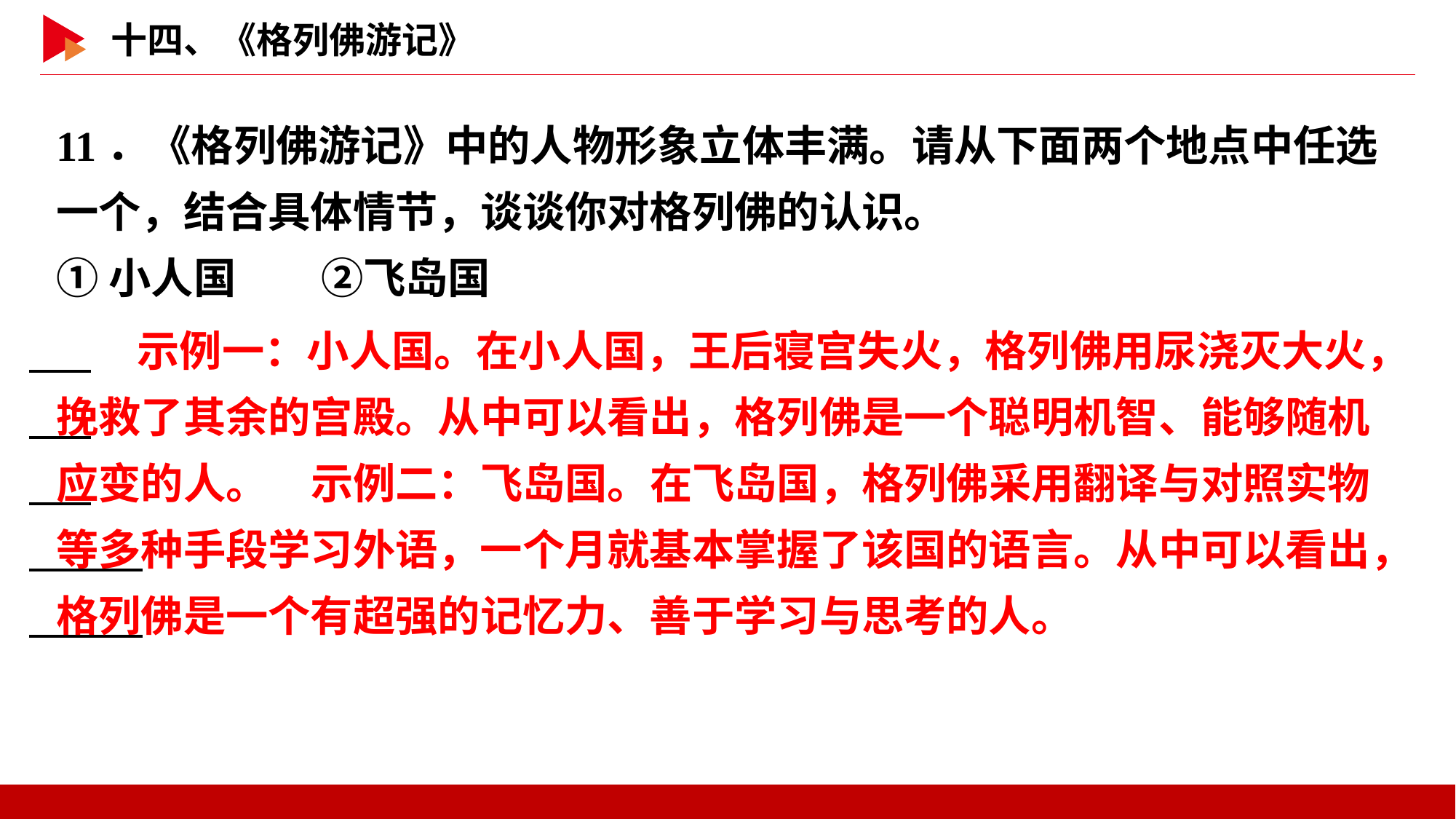

11．《格列佛游记》中的人物形象立体丰满。请从下面两个地点中任选一个，结合具体情节，谈谈你对格列佛的认识。
①小人国　　②飞岛国

　    示例一：小人国。在小人国，王后寝宫失火，格列佛用尿浇灭大火，挽救了其余的宫殿。从中可以看出，格列佛是一个聪明机智、能够随机应变的人。　示例二：飞岛国。在飞岛国，格列佛采用翻译与对照实物等多种手段学习外语，一个月就基本掌握了该国的语言。从中可以看出，格列佛是一个有超强的记忆力、善于学习与思考的人。